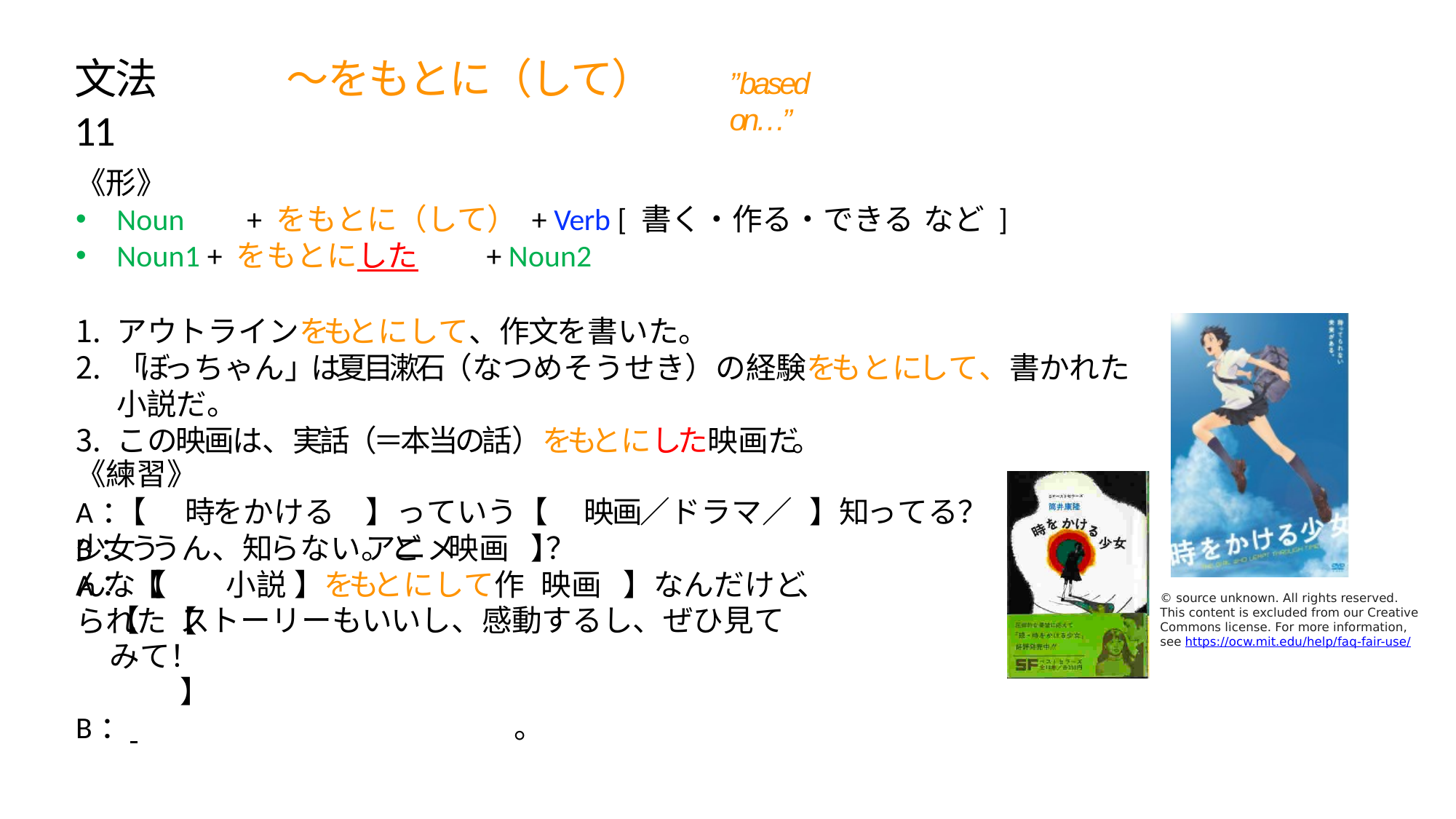

# ⽂法11
〜をもとに（して）
”based on…”
《形》
Noun	+ をもとに（して） + Verb [ 書く・作る・できる	など ]
Noun1 + をもとにした	+ Noun2

アウトラインをもとにして、作文を書いた。
「ぼっちゃん」は夏目漱石（なつめそうせき）の経験をもとにして、書かれた小説だ。
この映画は、実話（＝本当の話）をもとにした映画だ。

《練習》
A：【	時をかける少女

】っていう【	映画／ドラマ／アニメ
】知ってる？
B：ううん、知らない。どんな【
映画	】？
A：【	小説	】をもとにして作られた【
映画	】なんだけど、
© source unknown. All rights reserved. This content is excluded from our Creative Commons license. For more information, see https://ocw.mit.edu/help/faq-fair-use/

【	ストーリーもいいし、感動するし、ぜひ見てみて！	】
B： 	。